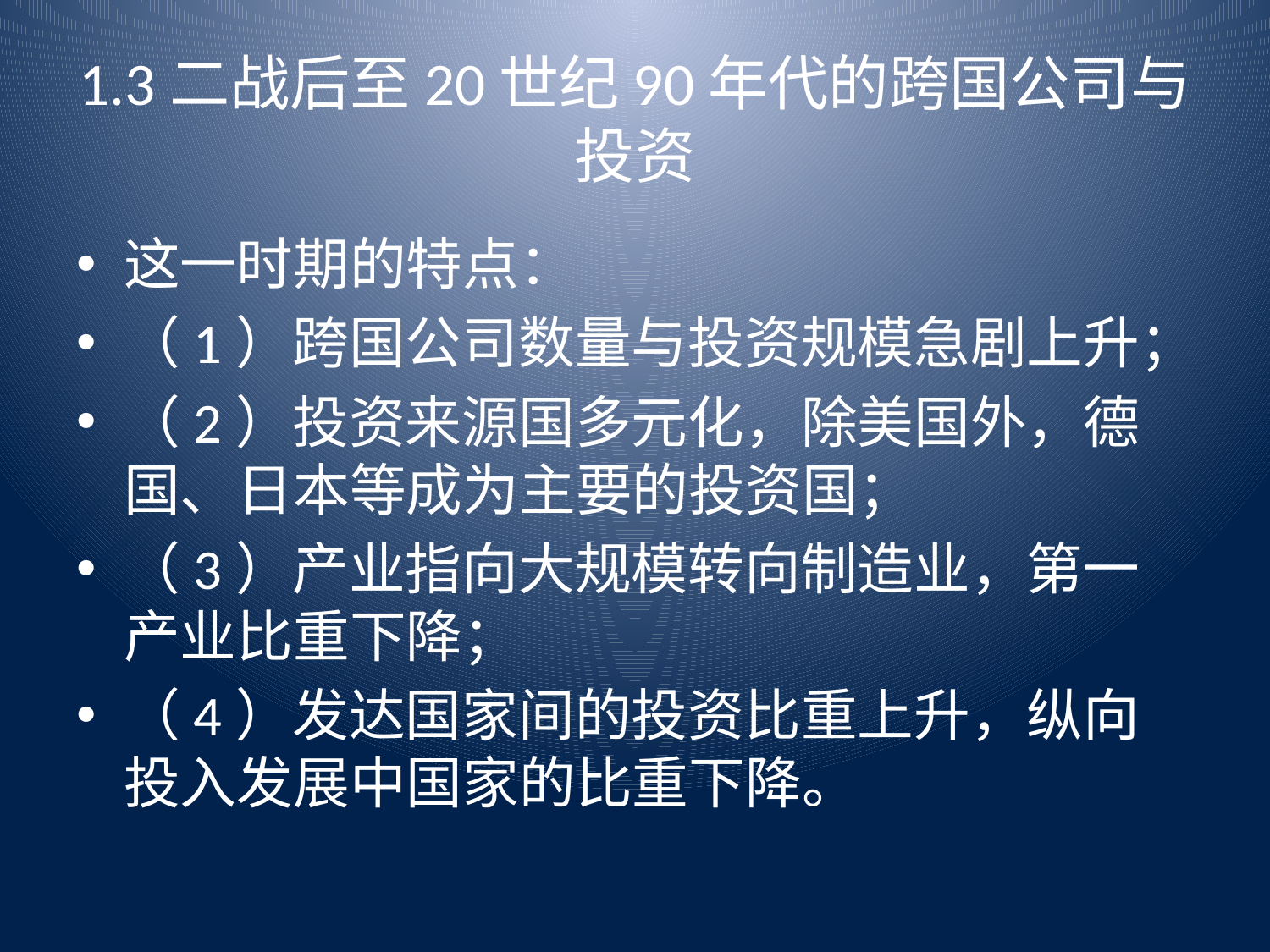

# 1.3二战后至20世纪90年代的跨国公司与投资
这一时期的特点：
（1）跨国公司数量与投资规模急剧上升；
（2）投资来源国多元化，除美国外，德国、日本等成为主要的投资国；
（3）产业指向大规模转向制造业，第一产业比重下降；
（4）发达国家间的投资比重上升，纵向投入发展中国家的比重下降。